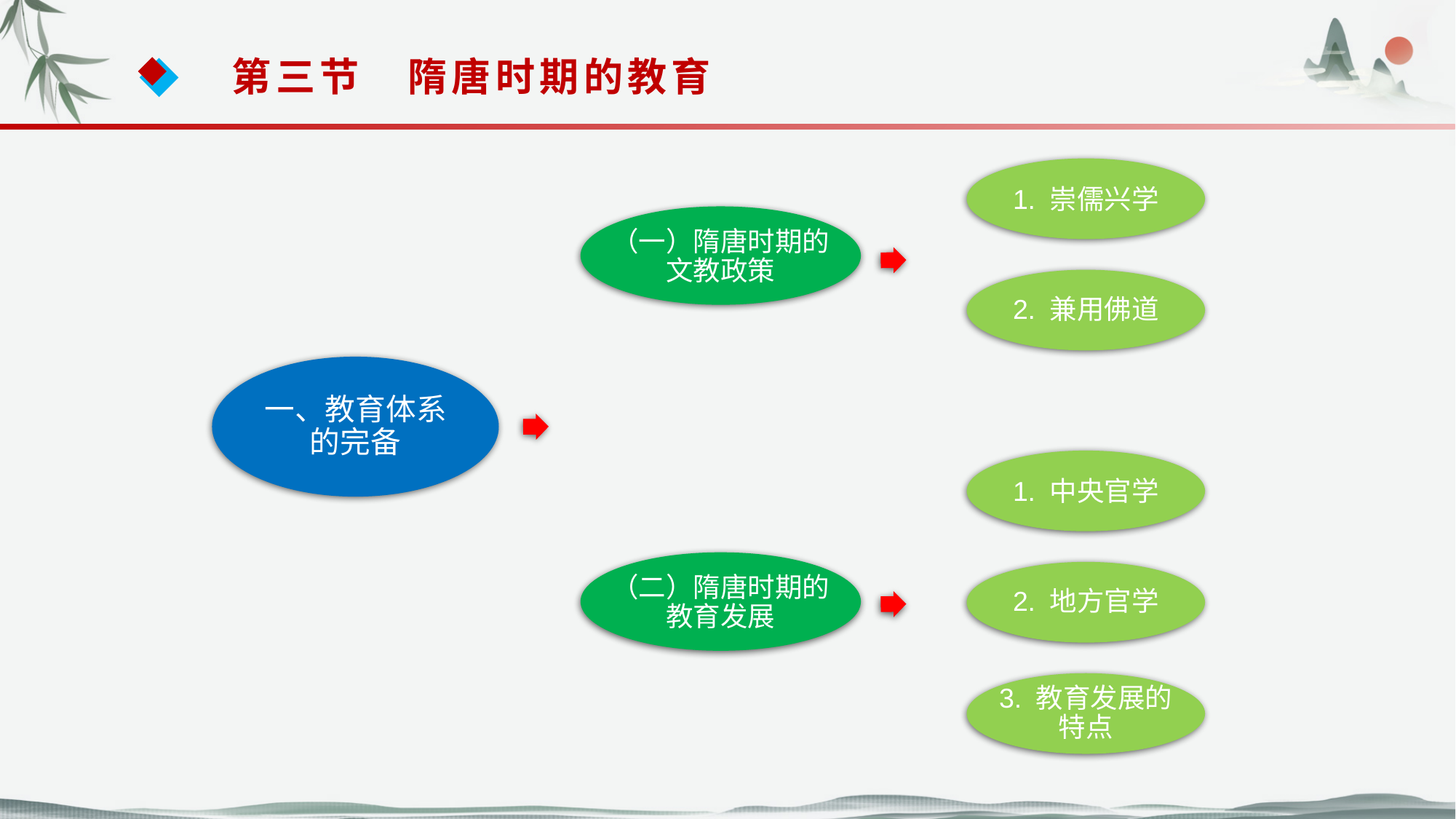

第三节　隋唐时期的教育

1. 崇儒兴学

（一）隋唐时期的文教政策

2. 兼用佛道
一、教育体系的完备

1. 中央官学

（二）隋唐时期的教育发展

2. 地方官学

3. 教育发展的特点